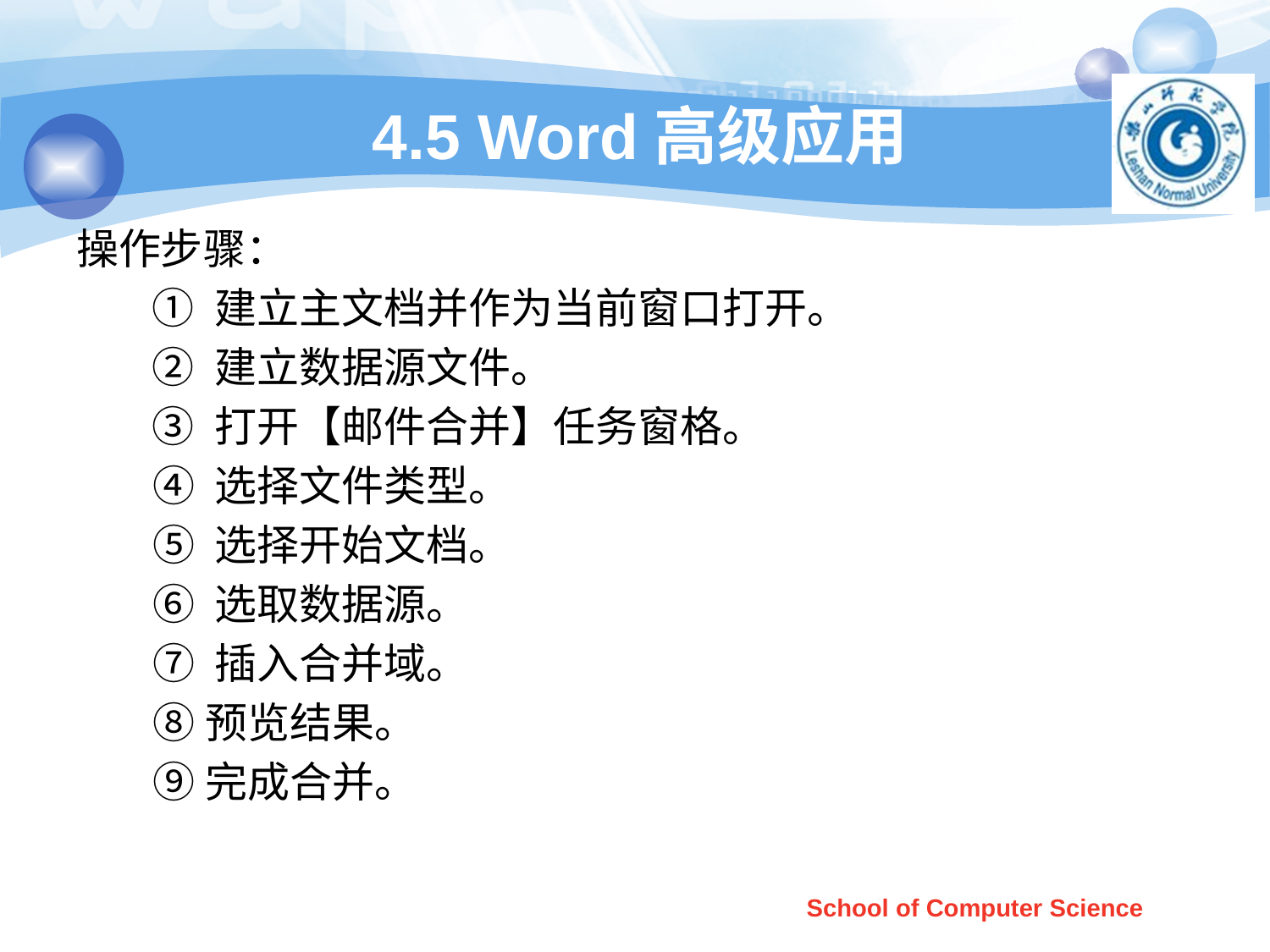

# 4.5 Word高级应用
操作步骤：
        ① 建立主文档并作为当前窗口打开。
        ② 建立数据源文件。
        ③ 打开【邮件合并】任务窗格。
        ④ 选择文件类型。
        ⑤ 选择开始文档。
        ⑥ 选取数据源。
        ⑦ 插入合并域。
        ⑧预览结果。
        ⑨完成合并。

School of Computer Science